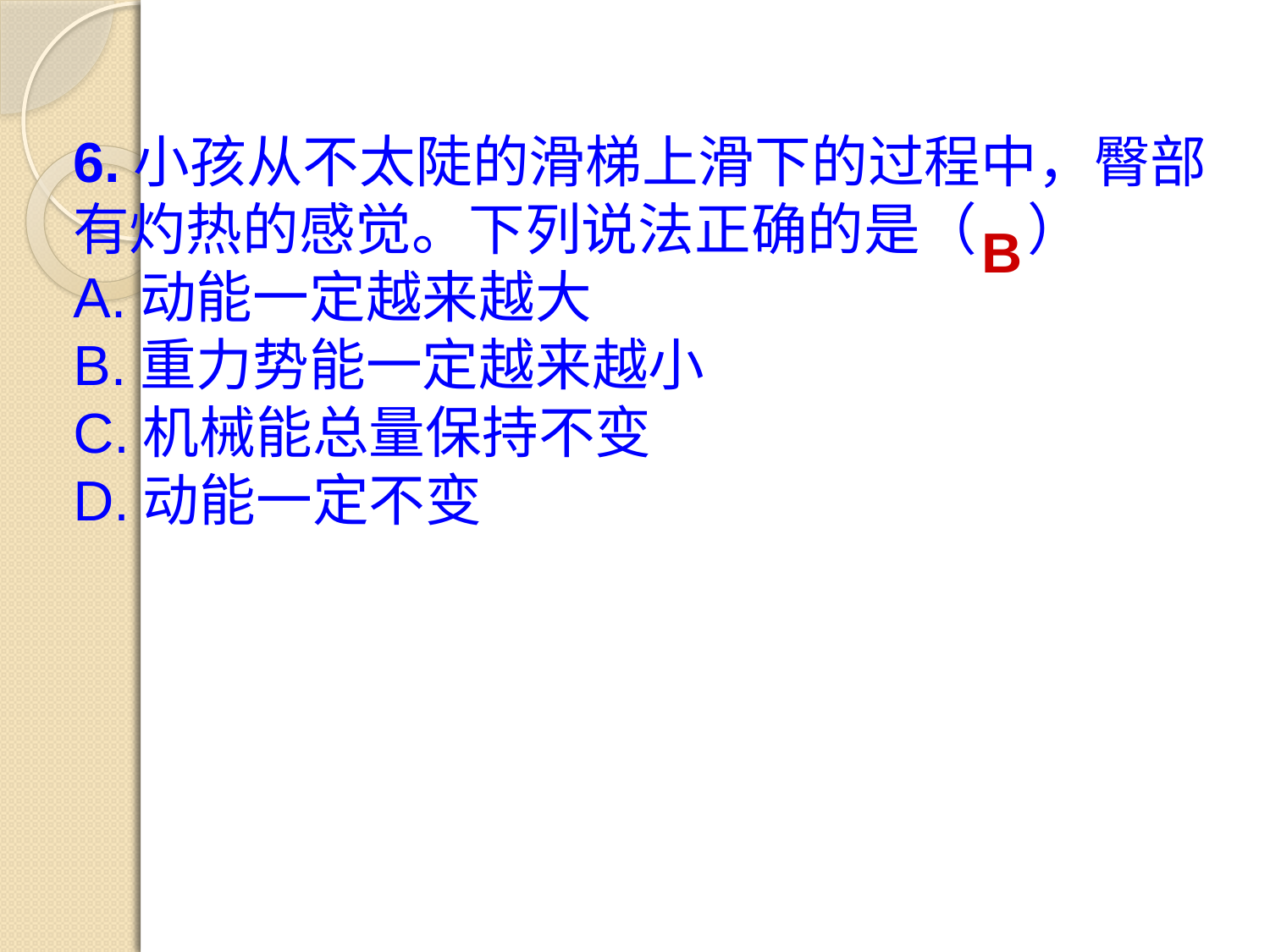

6.小孩从不太陡的滑梯上滑下的过程中，臀部有灼热的感觉。下列说法正确的是（    ）
A.动能一定越来越大
B.重力势能一定越来越小
C.机械能总量保持不变
D.动能一定不变
B